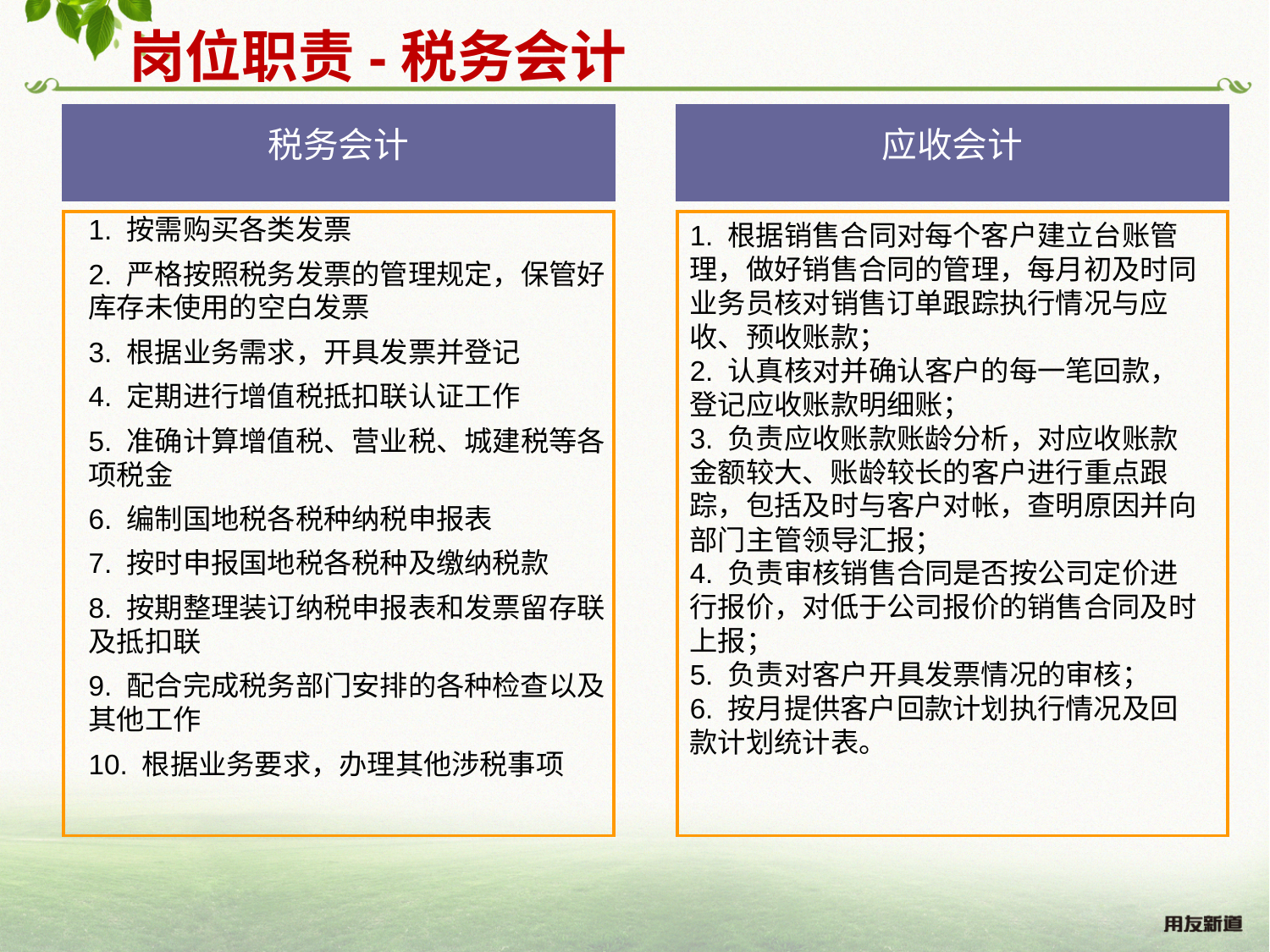

岗位职责-税务会计
税务会计
1. 按需购买各类发票
2. 严格按照税务发票的管理规定，保管好库存未使用的空白发票
3. 根据业务需求，开具发票并登记
4. 定期进行增值税抵扣联认证工作
5. 准确计算增值税、营业税、城建税等各项税金
6. 编制国地税各税种纳税申报表
7. 按时申报国地税各税种及缴纳税款
8. 按期整理装订纳税申报表和发票留存联及抵扣联
9. 配合完成税务部门安排的各种检查以及其他工作
10. 根据业务要求，办理其他涉税事项
应收会计

1. 根据销售合同对每个客户建立台账管理，做好销售合同的管理，每月初及时同业务员核对销售订单跟踪执行情况与应收、预收账款；
2. 认真核对并确认客户的每一笔回款，登记应收账款明细账；
3. 负责应收账款账龄分析，对应收账款金额较大、账龄较长的客户进行重点跟踪，包括及时与客户对帐，查明原因并向部门主管领导汇报；
4. 负责审核销售合同是否按公司定价进行报价，对低于公司报价的销售合同及时上报；
5. 负责对客户开具发票情况的审核；
6. 按月提供客户回款计划执行情况及回款计划统计表。